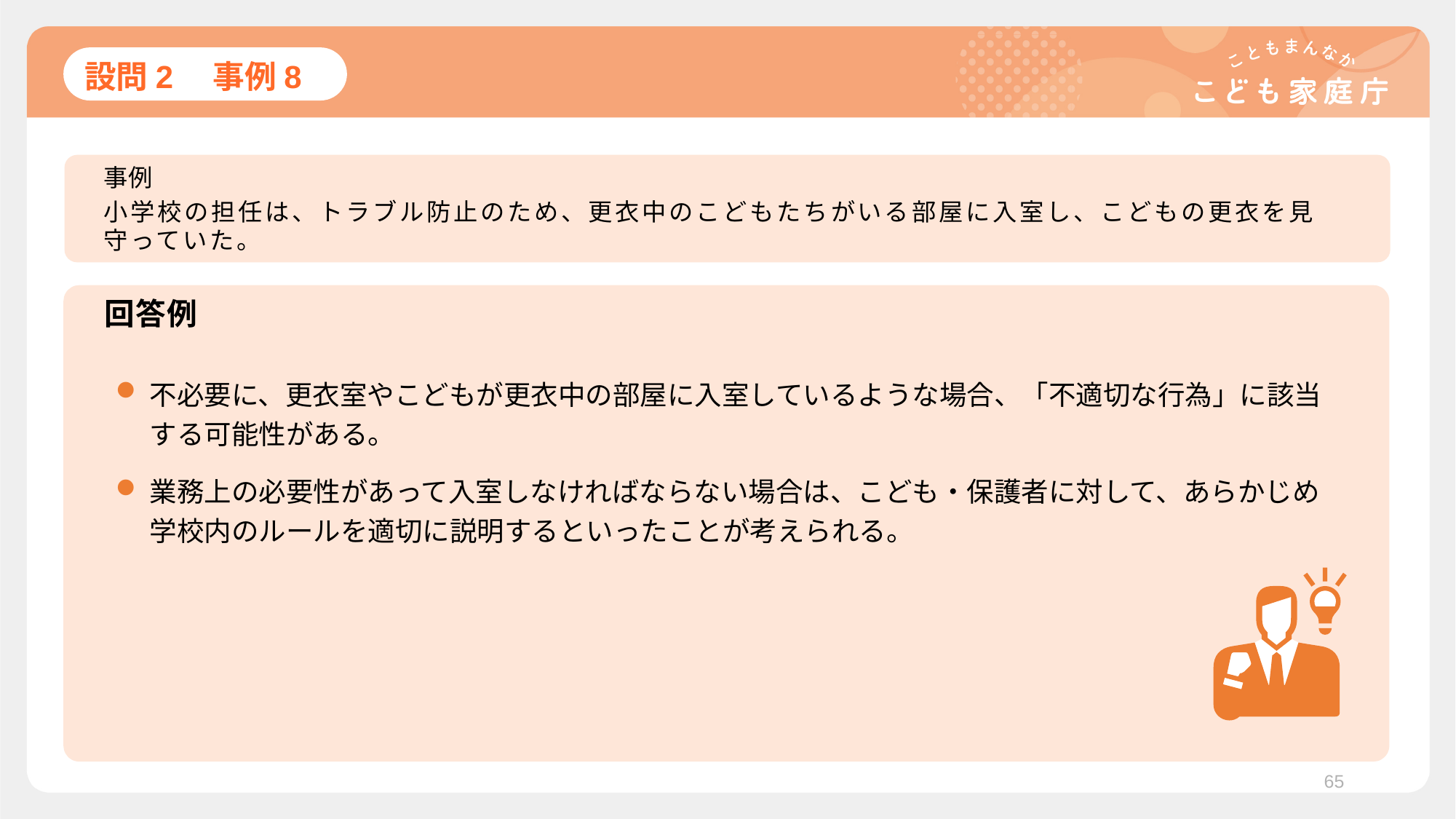

# 設問2　事例8

事例
小学校の担任は、トラブル防止のため、更衣中のこどもたちがいる部屋に入室し、こどもの更衣を見守っていた。

回答例
不必要に、更衣室やこどもが更衣中の部屋に入室しているような場合、「不適切な行為」に該当する可能性がある。
業務上の必要性があって入室しなければならない場合は、こども・保護者に対して、あらかじめ学校内のルールを適切に説明するといったことが考えられる。

65